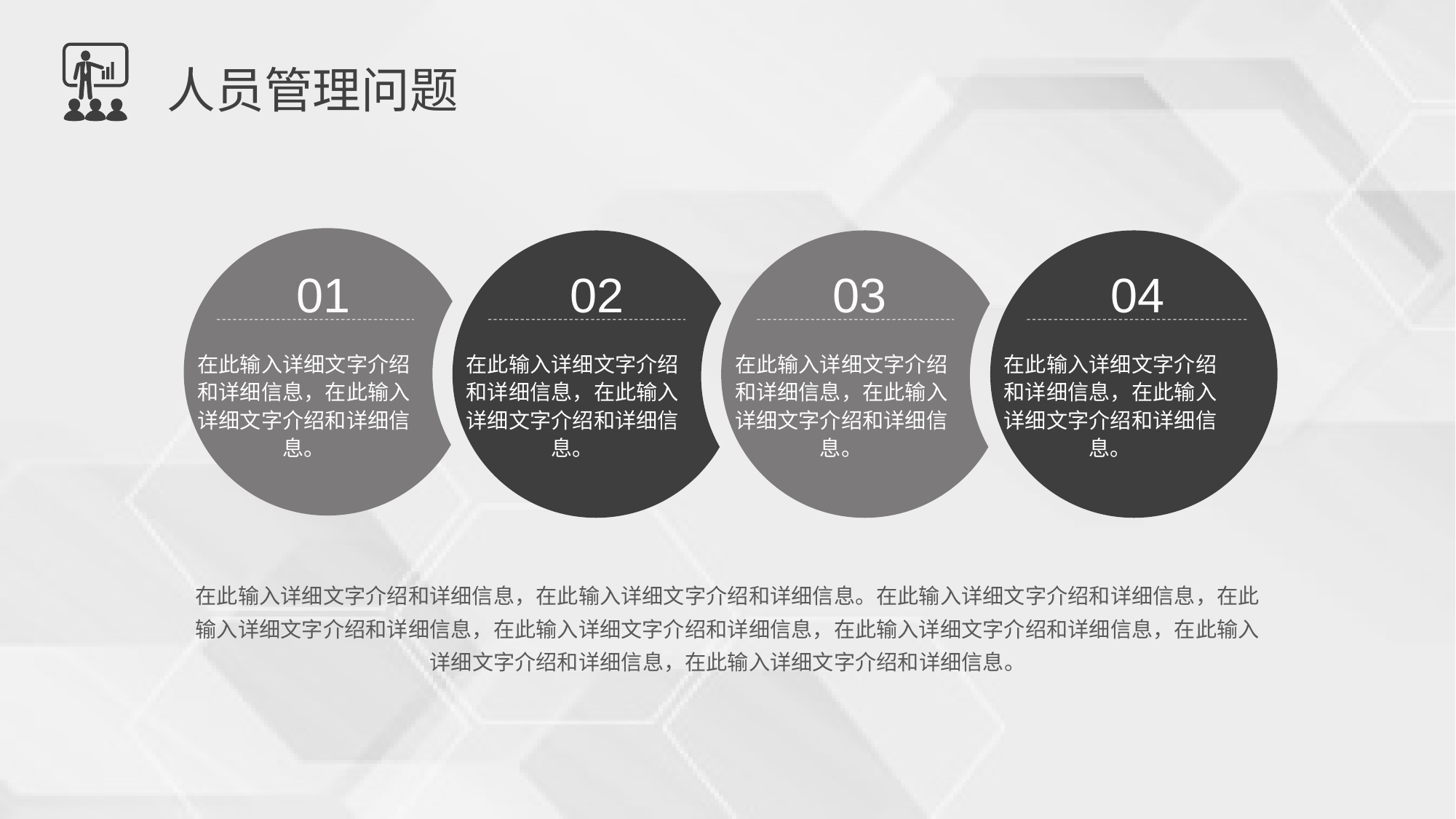

人员管理问题

01
02
03
04

在此输入详细文字介绍和详细信息，在此输入详细文字介绍和详细信息。
在此输入详细文字介绍和详细信息，在此输入详细文字介绍和详细信息。
在此输入详细文字介绍和详细信息，在此输入详细文字介绍和详细信息。
在此输入详细文字介绍和详细信息，在此输入详细文字介绍和详细信息。
在此输入详细文字介绍和详细信息，在此输入详细文字介绍和详细信息。在此输入详细文字介绍和详细信息，在此输入详细文字介绍和详细信息，在此输入详细文字介绍和详细信息，在此输入详细文字介绍和详细信息，在此输入详细文字介绍和详细信息，在此输入详细文字介绍和详细信息。